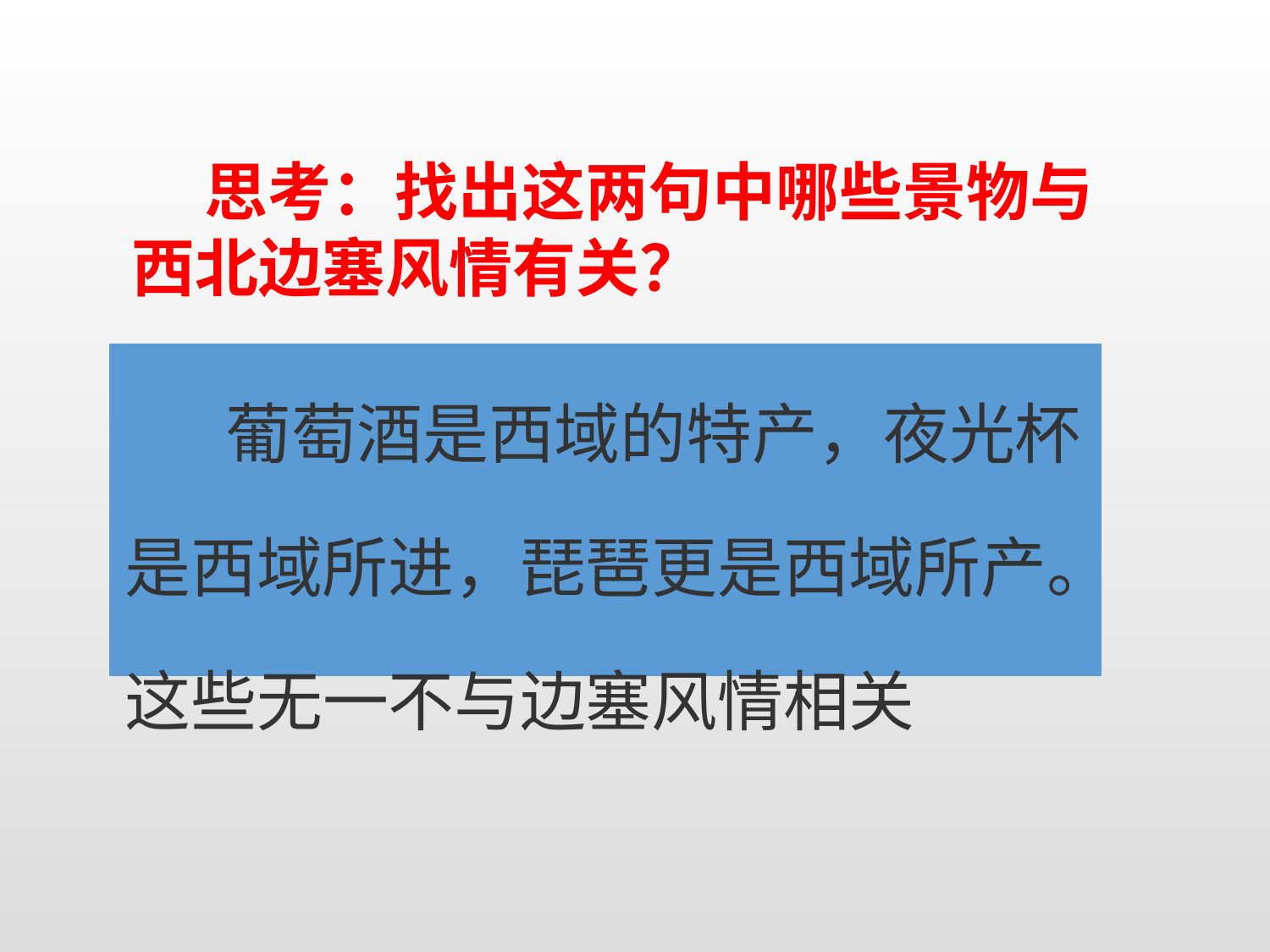

思考：找出这两句中哪些景物与西北边塞风情有关？
| 葡萄酒是西域的特产，夜光杯是西域所进，琵琶更是西域所产。这些无一不与边塞风情相关 |
| --- |